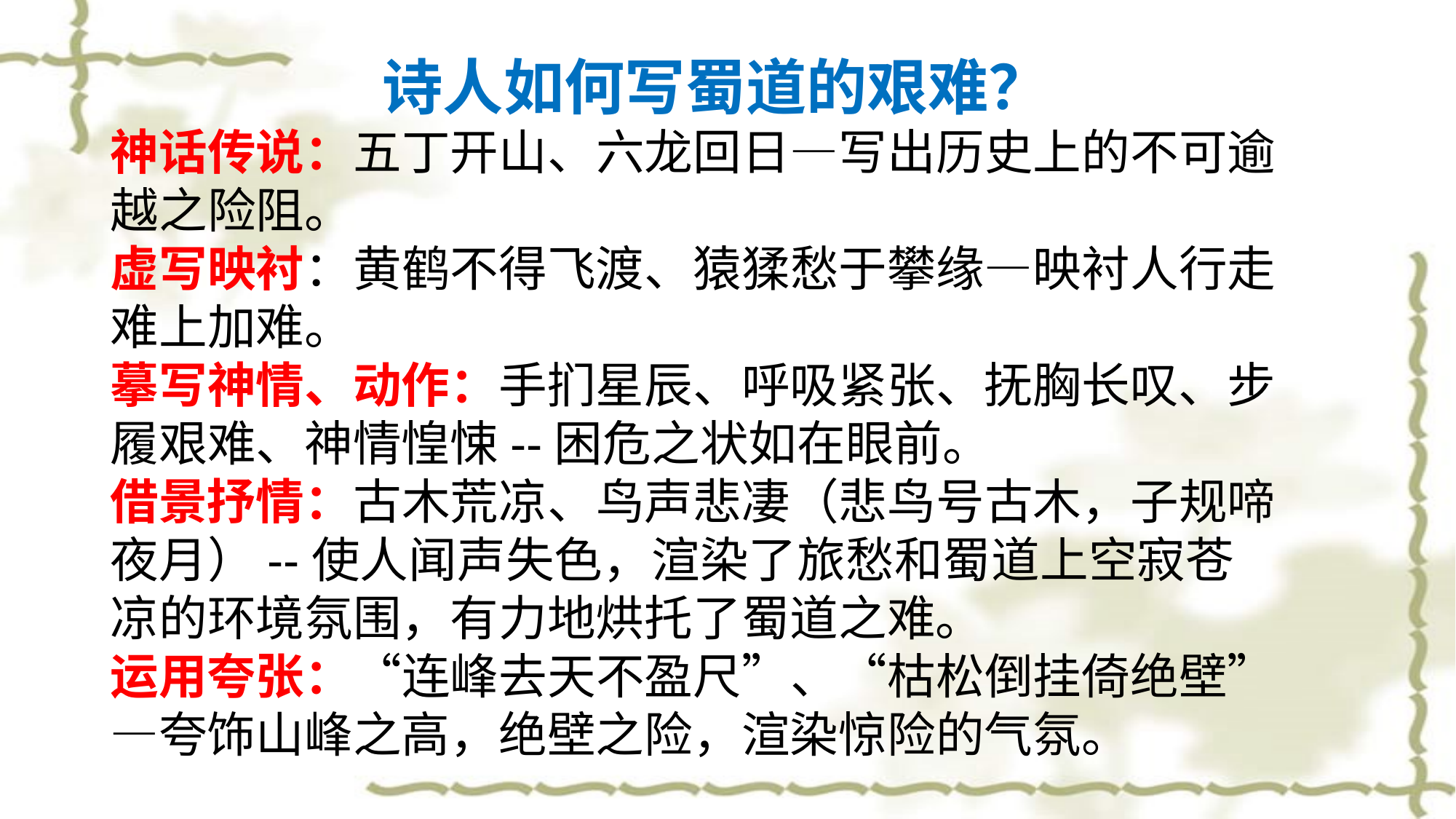

诗人如何写蜀道的艰难？
神话传说：五丁开山、六龙回日—写出历史上的不可逾越之险阻。
虚写映衬：黄鹤不得飞渡、猿猱愁于攀缘—映衬人行走难上加难。
摹写神情、动作：手扪星辰、呼吸紧张、抚胸长叹、步履艰难、神情惶悚--困危之状如在眼前。
借景抒情：古木荒凉、鸟声悲凄（悲鸟号古木，子规啼夜月）--使人闻声失色，渲染了旅愁和蜀道上空寂苍凉的环境氛围，有力地烘托了蜀道之难。
运用夸张：“连峰去天不盈尺”、“枯松倒挂倚绝壁”—夸饰山峰之高，绝壁之险，渲染惊险的气氛。